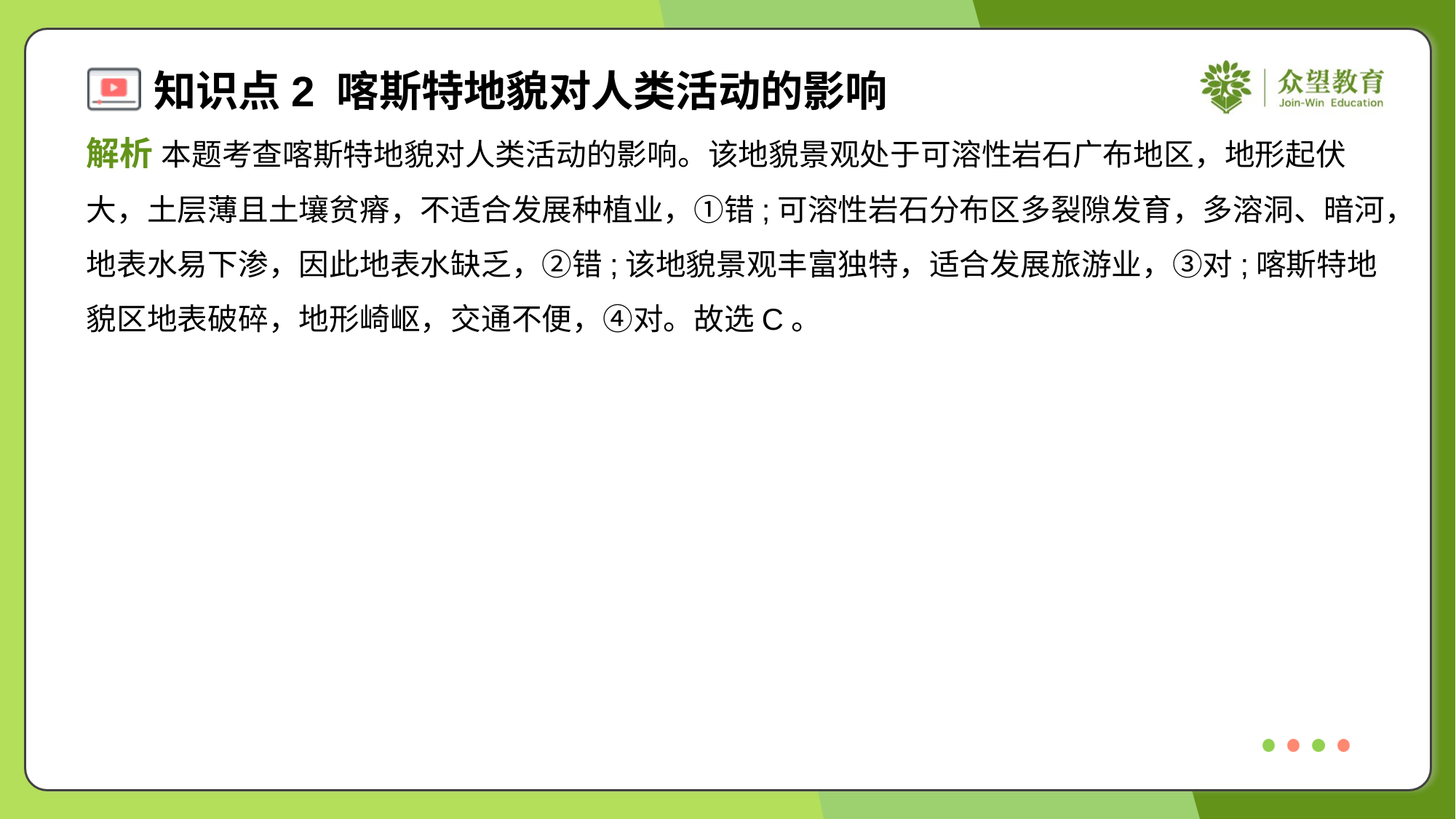

解析 本题考查喀斯特地貌对人类活动的影响。该地貌景观处于可溶性岩石广布地区，地形起伏
大，土层薄且土壤贫瘠，不适合发展种植业，①错;可溶性岩石分布区多裂隙发育，多溶洞、暗河，
地表水易下渗，因此地表水缺乏，②错;该地貌景观丰富独特，适合发展旅游业，③对;喀斯特地
貌区地表破碎，地形崎岖，交通不便，④对。故选C。